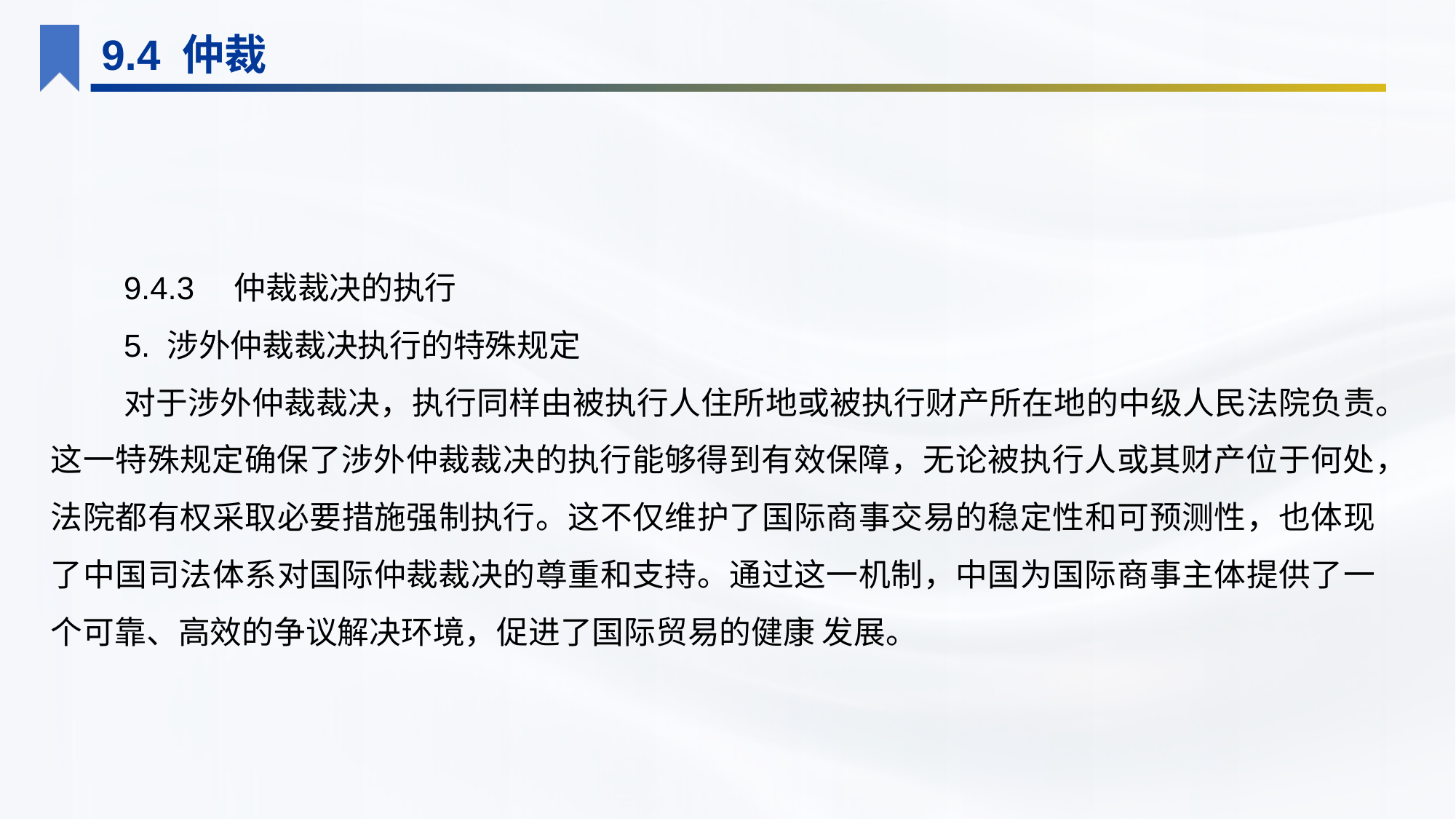

9.4 仲裁
9.4.3　仲裁裁决的执行
5. 涉外仲裁裁决执行的特殊规定
对于涉外仲裁裁决，执行同样由被执行人住所地或被执行财产所在地的中级人民法院负责。这一特殊规定确保了涉外仲裁裁决的执行能够得到有效保障，无论被执行人或其财产位于何处，法院都有权采取必要措施强制执行。这不仅维护了国际商事交易的稳定性和可预测性，也体现了中国司法体系对国际仲裁裁决的尊重和支持。通过这一机制，中国为国际商事主体提供了一个可靠、高效的争议解决环境，促进了国际贸易的健康 发展。